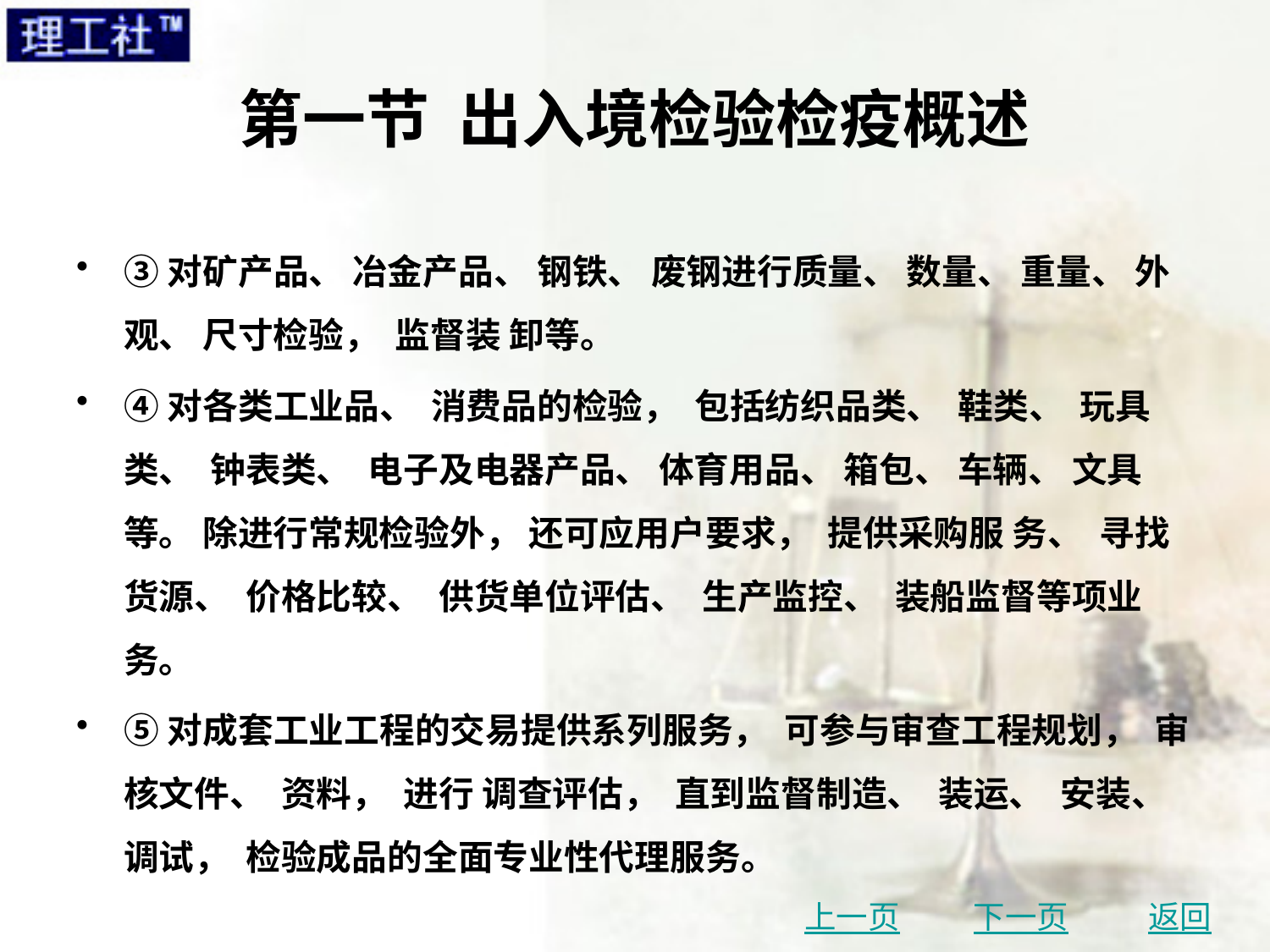

# 第一节  出入境检验检疫概述
③对矿产品、 冶金产品、 钢铁、 废钢进行质量、 数量、 重量、 外观、 尺寸检验，  监督装 卸等。
④对各类工业品、  消费品的检验，  包括纺织品类、  鞋类、  玩具类、  钟表类、  电子及电器产品、 体育用品、 箱包、 车辆、 文具等。 除进行常规检验外， 还可应用户要求，  提供采购服 务、  寻找货源、  价格比较、  供货单位评估、  生产监控、  装船监督等项业务。
⑤对成套工业工程的交易提供系列服务，  可参与审查工程规划，  审核文件、  资料，  进行 调查评估，  直到监督制造、  装运、  安装、  调试，  检验成品的全面专业性代理服务。

上一页
下一页
返回